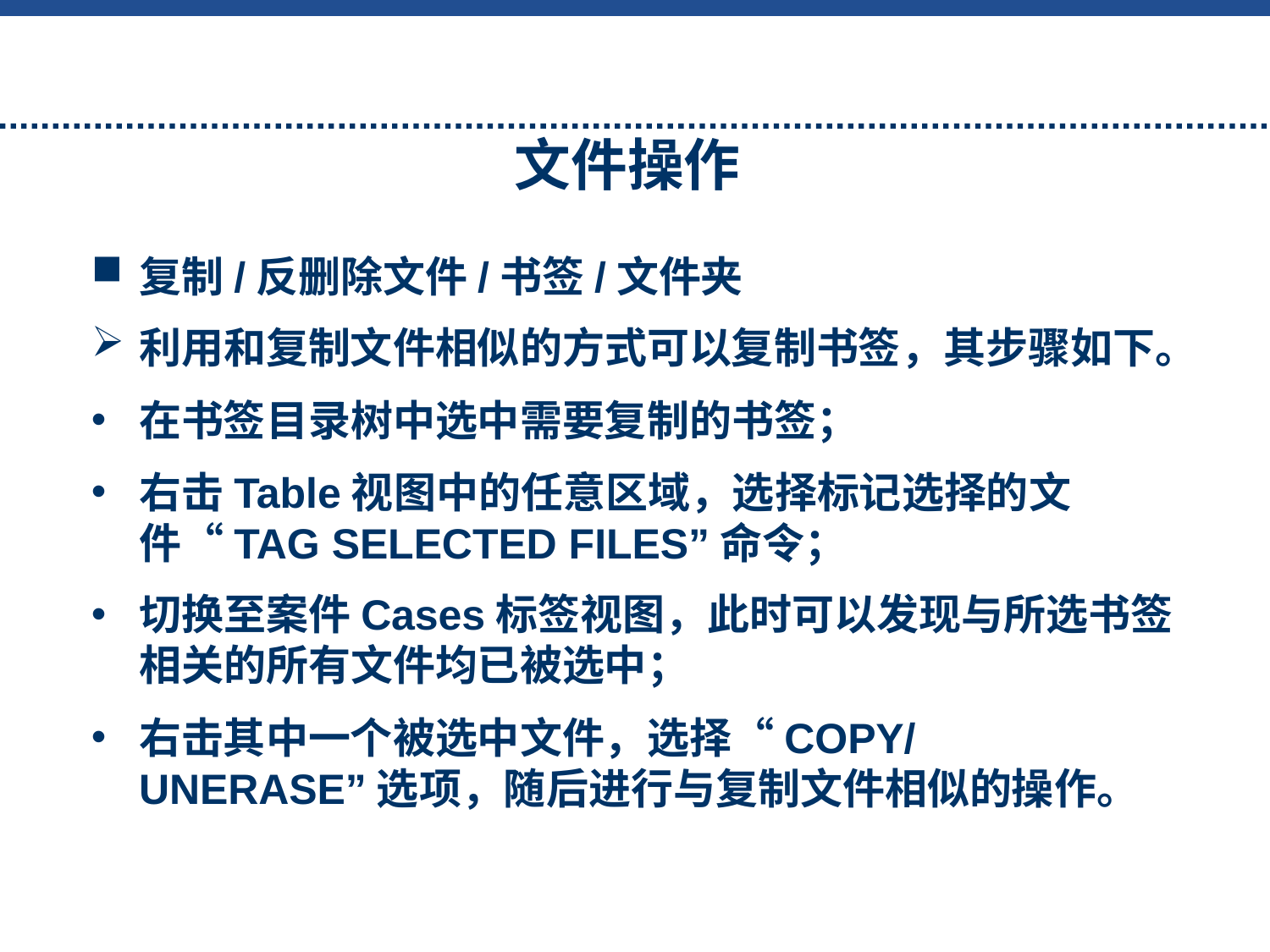

文件操作
复制/反删除文件/书签/文件夹
利用和复制文件相似的方式可以复制书签，其步骤如下。
在书签目录树中选中需要复制的书签；
右击Table视图中的任意区域，选择标记选择的文件“TAG SELECTED FILES”命令；
切换至案件Cases标签视图，此时可以发现与所选书签相关的所有文件均已被选中；
右击其中一个被选中文件，选择“COPY/UNERASE”选项，随后进行与复制文件相似的操作。